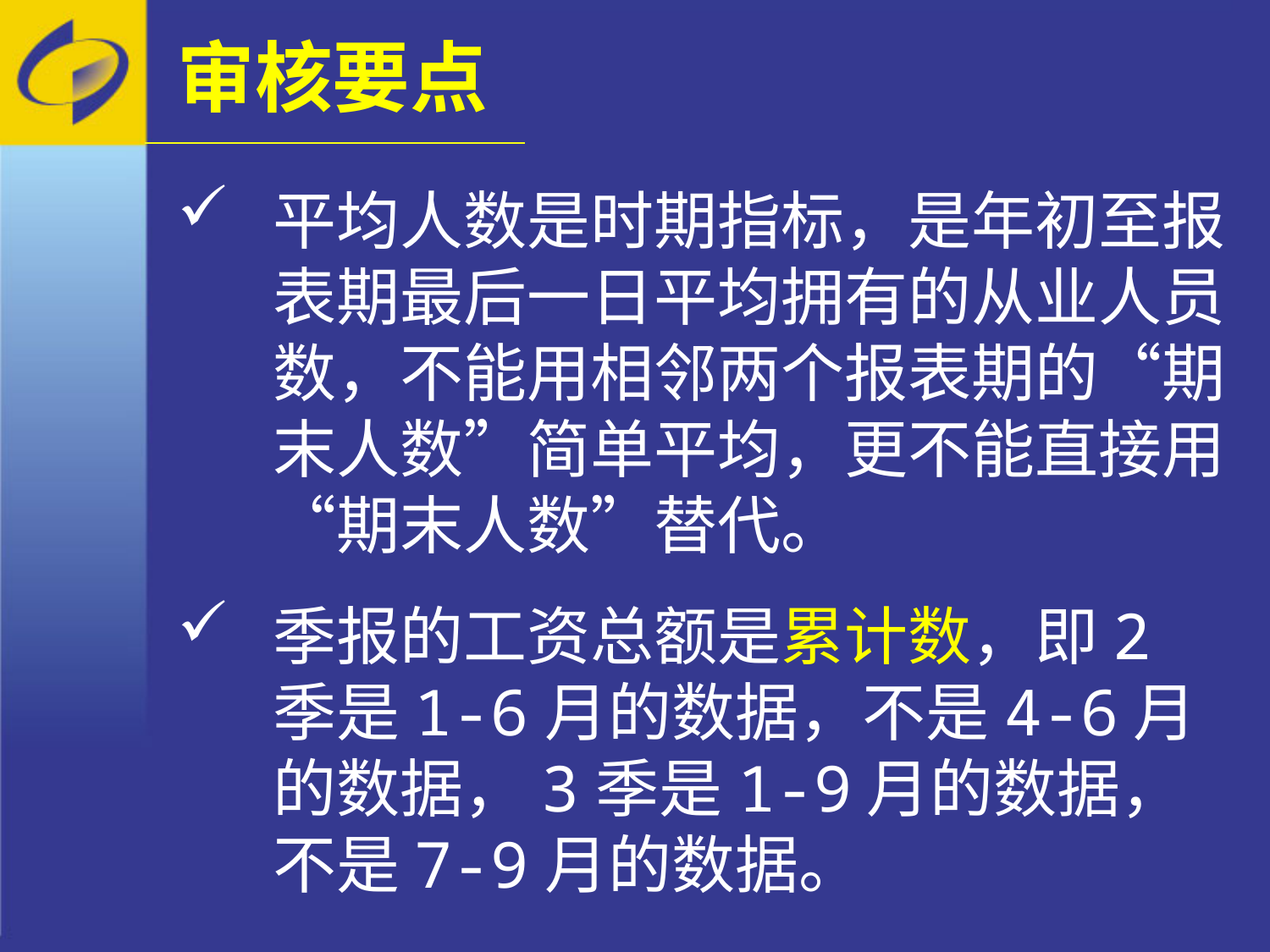

审核要点
平均人数是时期指标，是年初至报表期最后一日平均拥有的从业人员数，不能用相邻两个报表期的“期末人数”简单平均，更不能直接用“期末人数”替代。
季报的工资总额是累计数，即2季是1-6月的数据，不是4-6月的数据，3季是1-9月的数据，不是7-9月的数据。